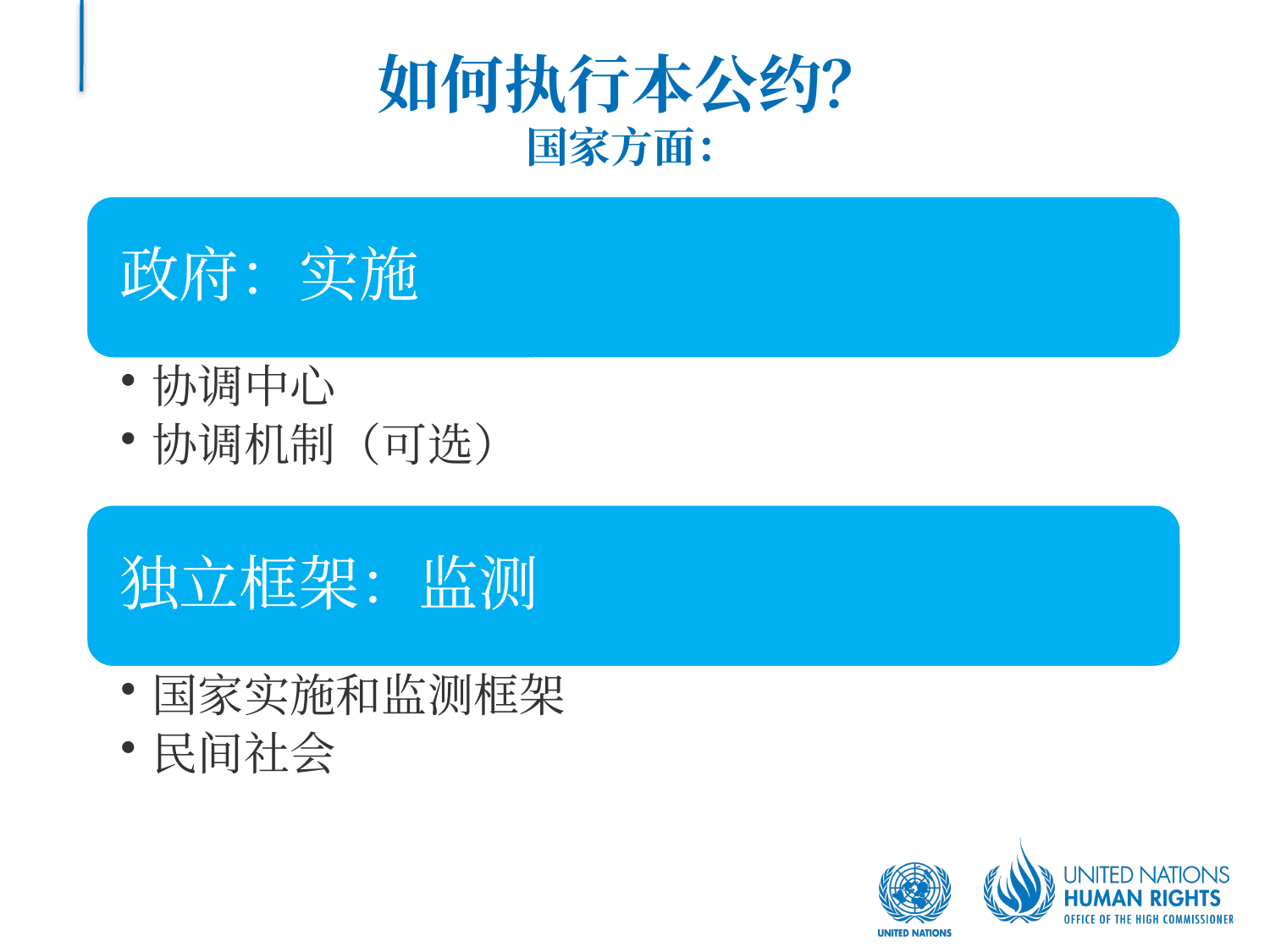

# 如何执行本公约？ 国家方面：

政府：实施
协调中心
协调机制（可选）
独立框架：监测
国家实施和监测框架
民间社会